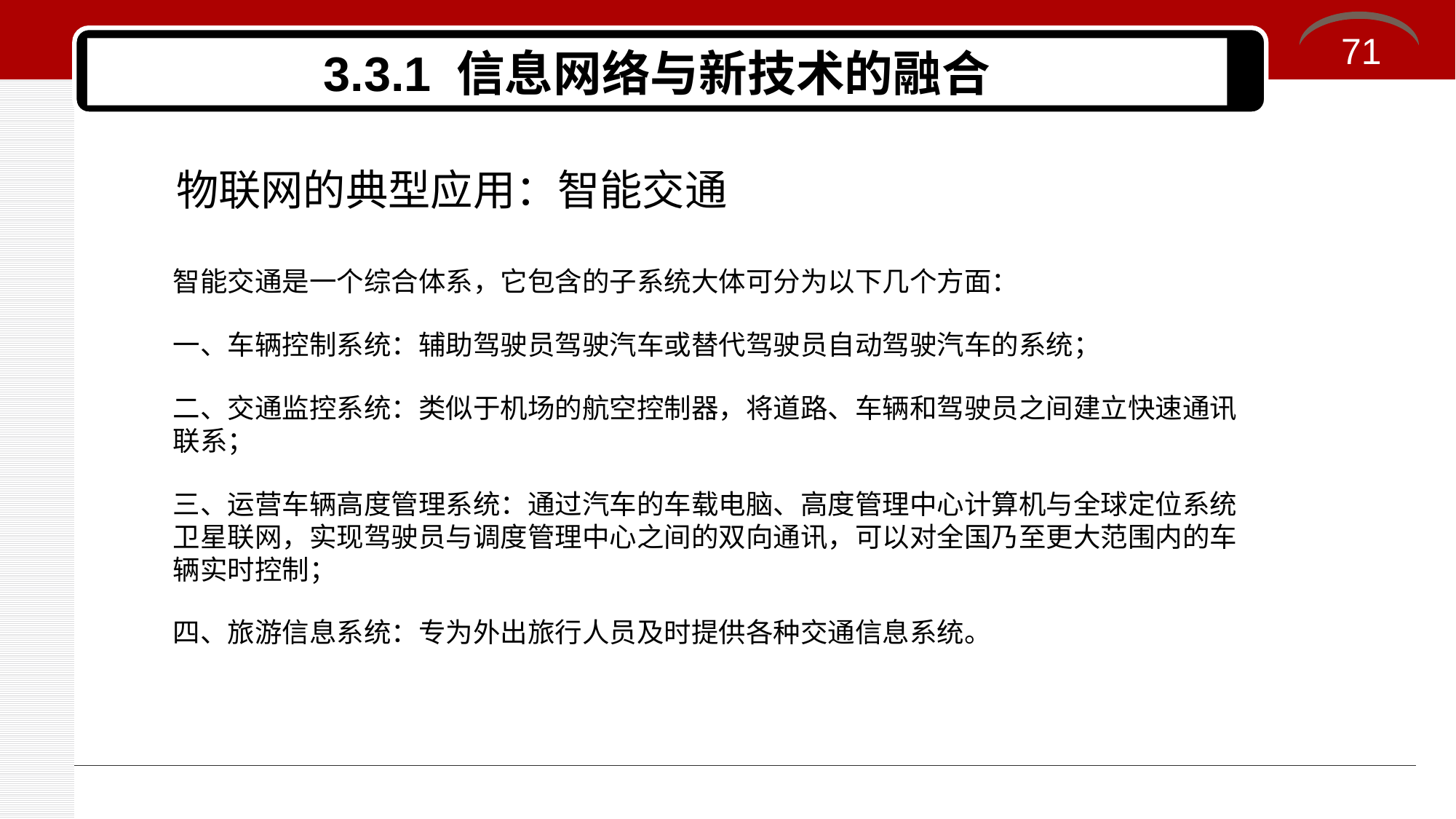

71
# 3.3.1 信息网络与新技术的融合
物联网的典型应用：智能交通
智能交通是一个综合体系，它包含的子系统大体可分为以下几个方面：
一、车辆控制系统：辅助驾驶员驾驶汽车或替代驾驶员自动驾驶汽车的系统；
二、交通监控系统：类似于机场的航空控制器，将道路、车辆和驾驶员之间建立快速通讯联系；
三、运营车辆高度管理系统：通过汽车的车载电脑、高度管理中心计算机与全球定位系统卫星联网，实现驾驶员与调度管理中心之间的双向通讯，可以对全国乃至更大范围内的车辆实时控制；
四、旅游信息系统：专为外出旅行人员及时提供各种交通信息系统。